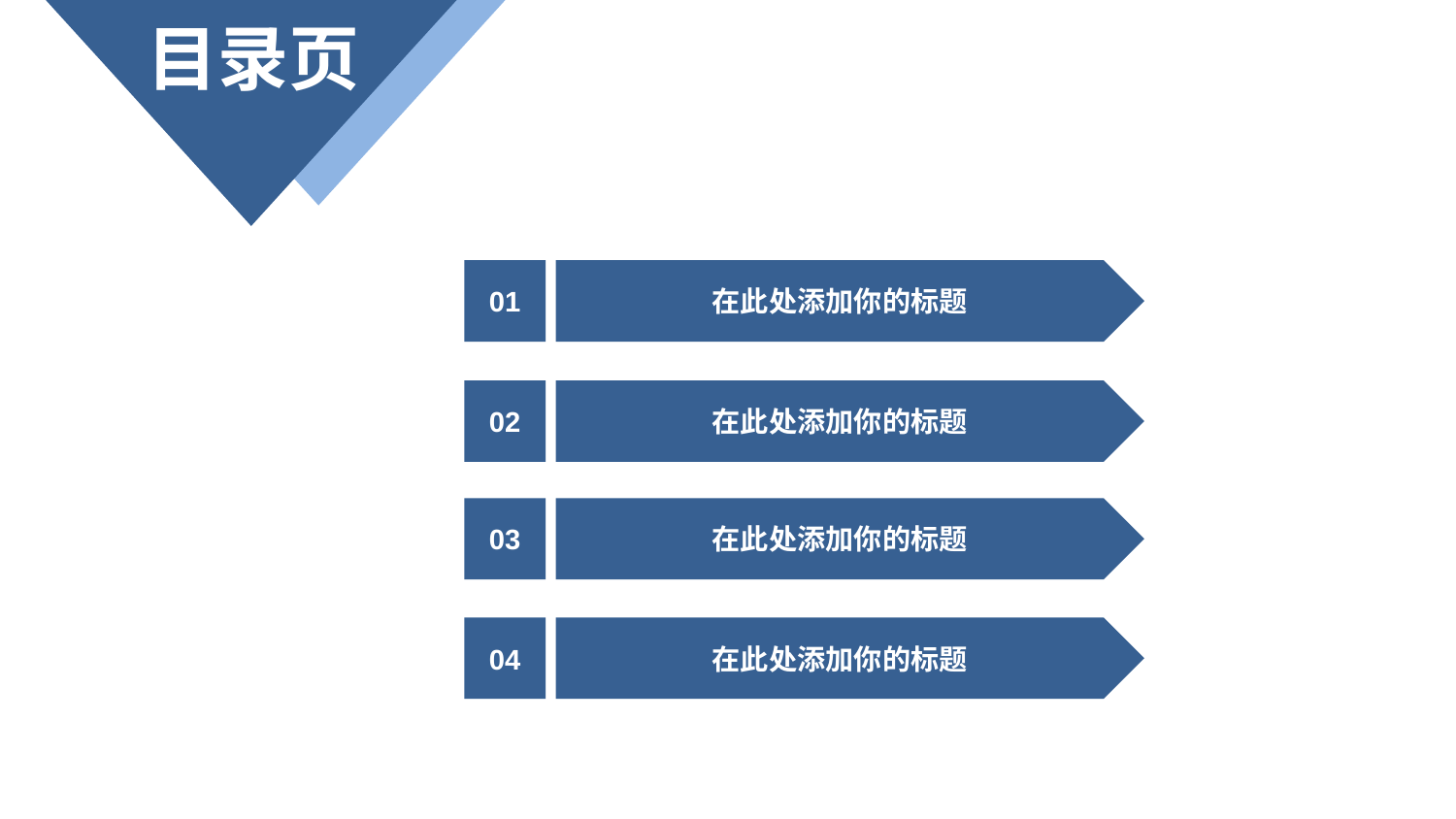

目录页
01
在此处添加你的标题
02
在此处添加你的标题
03
在此处添加你的标题
04
在此处添加你的标题